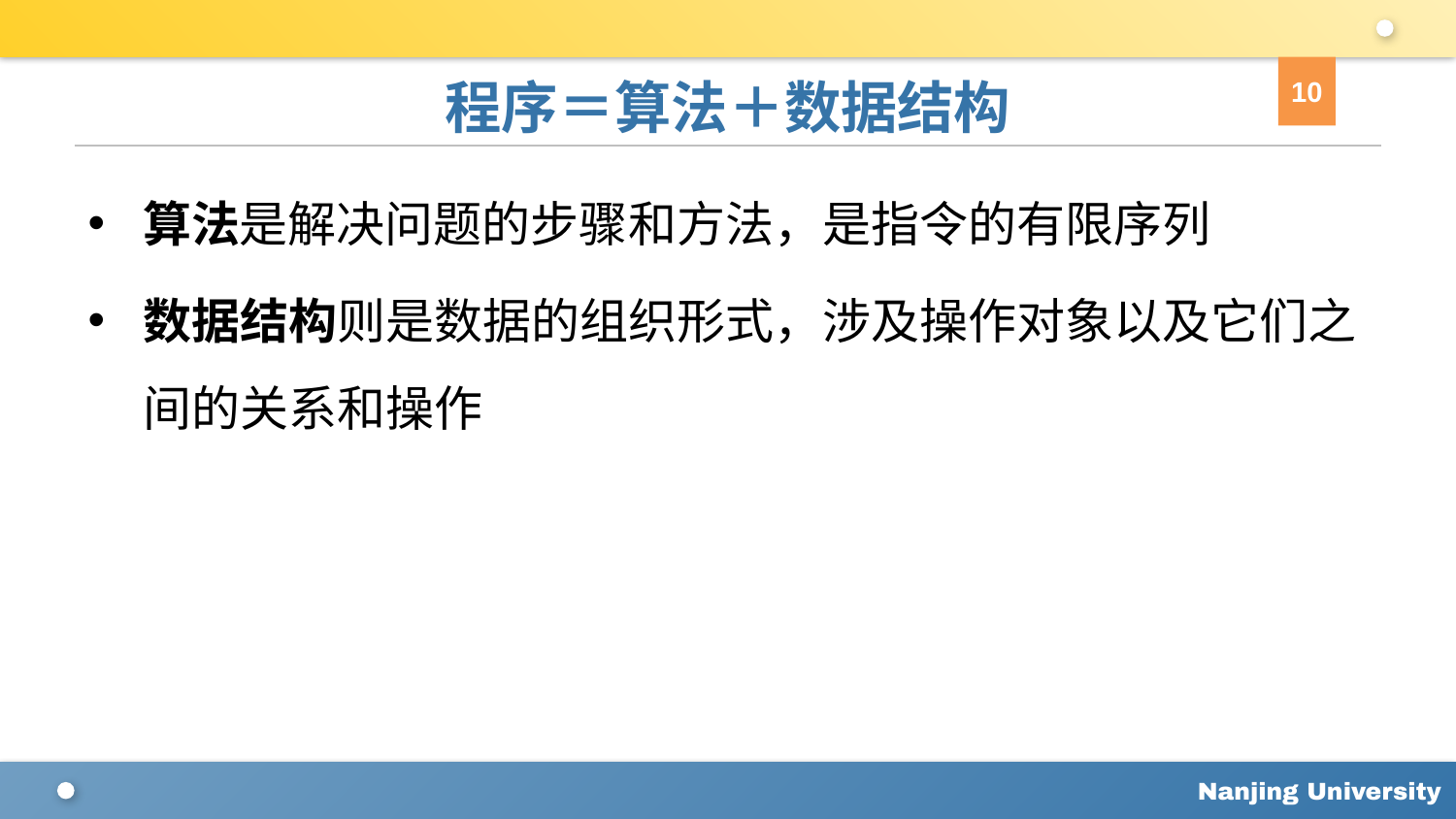

10
# 程序＝算法＋数据结构
算法是解决问题的步骤和方法，是指令的有限序列
数据结构则是数据的组织形式，涉及操作对象以及它们之间的关系和操作